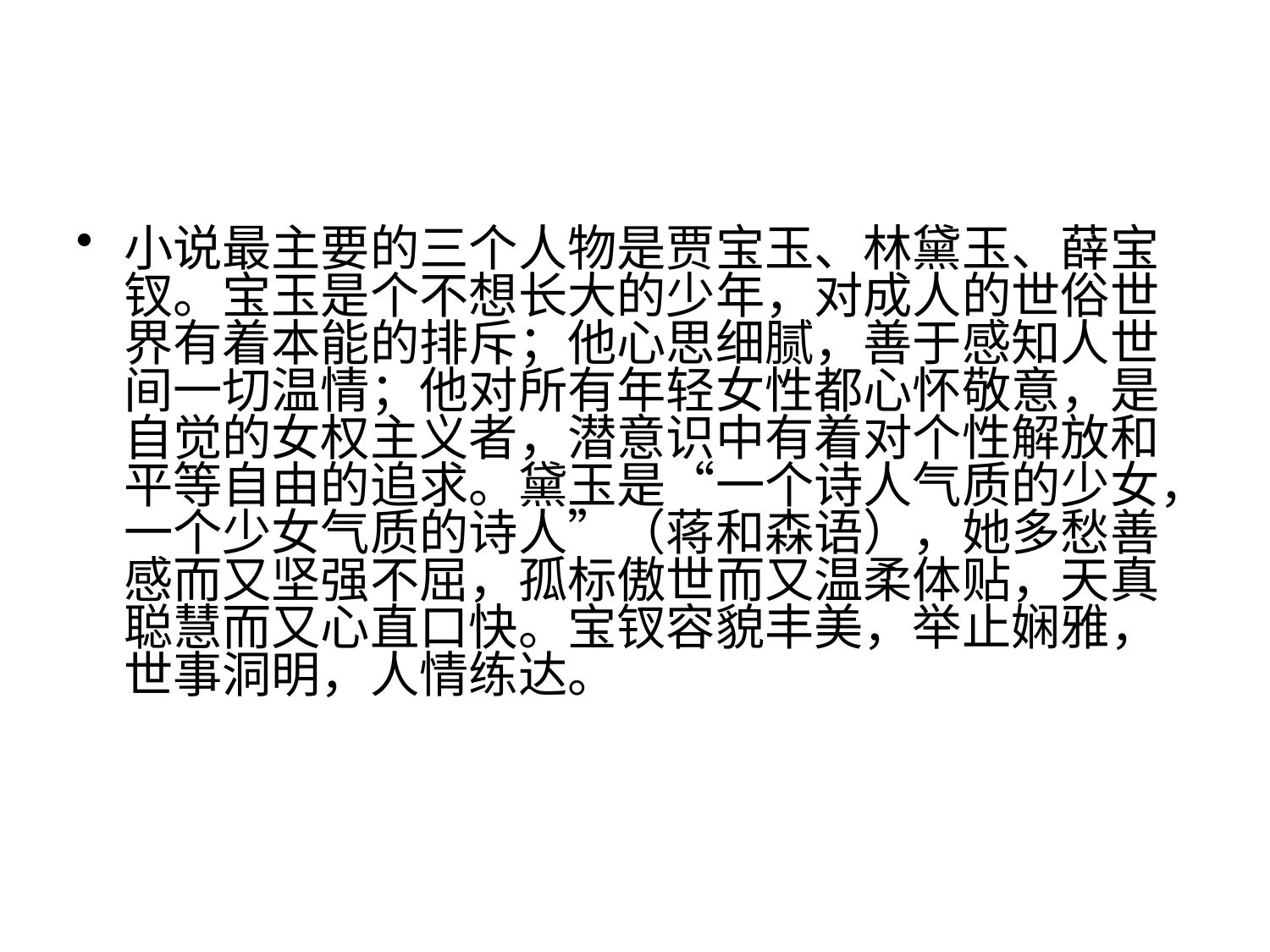

#
小说最主要的三个人物是贾宝玉、林黛玉、薛宝钗。宝玉是个不想长大的少年，对成人的世俗世界有着本能的排斥；他心思细腻，善于感知人世间一切温情；他对所有年轻女性都心怀敬意，是自觉的女权主义者，潜意识中有着对个性解放和平等自由的追求。黛玉是“一个诗人气质的少女，一个少女气质的诗人”（蒋和森语），她多愁善感而又坚强不屈，孤标傲世而又温柔体贴，天真聪慧而又心直口快。宝钗容貌丰美，举止娴雅，世事洞明，人情练达。